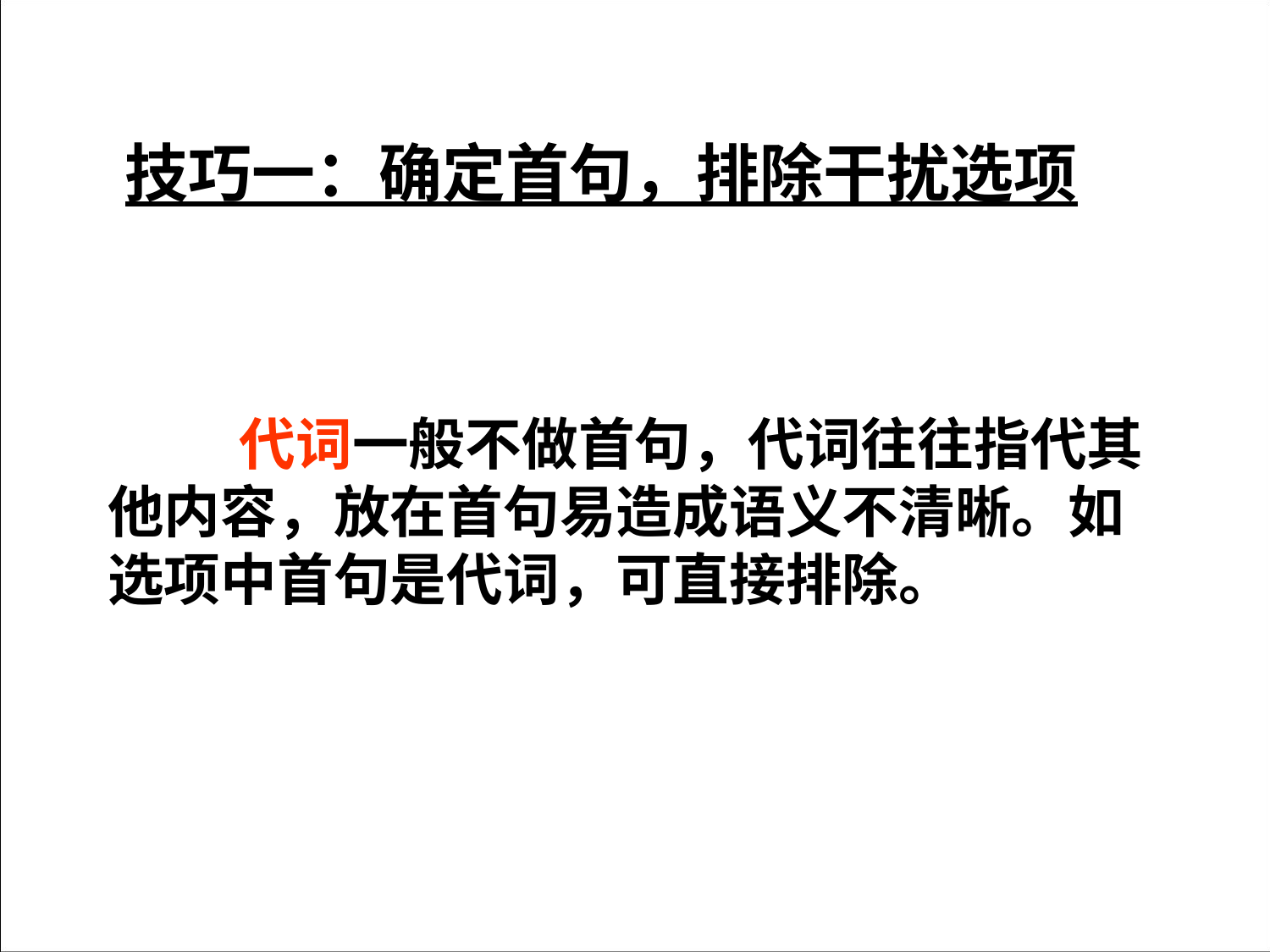

技巧一：确定首句，排除干扰选项
       代词一般不做首句，代词往往指代其他内容，放在首句易造成语义不清晰。如选项中首句是代词，可直接排除。